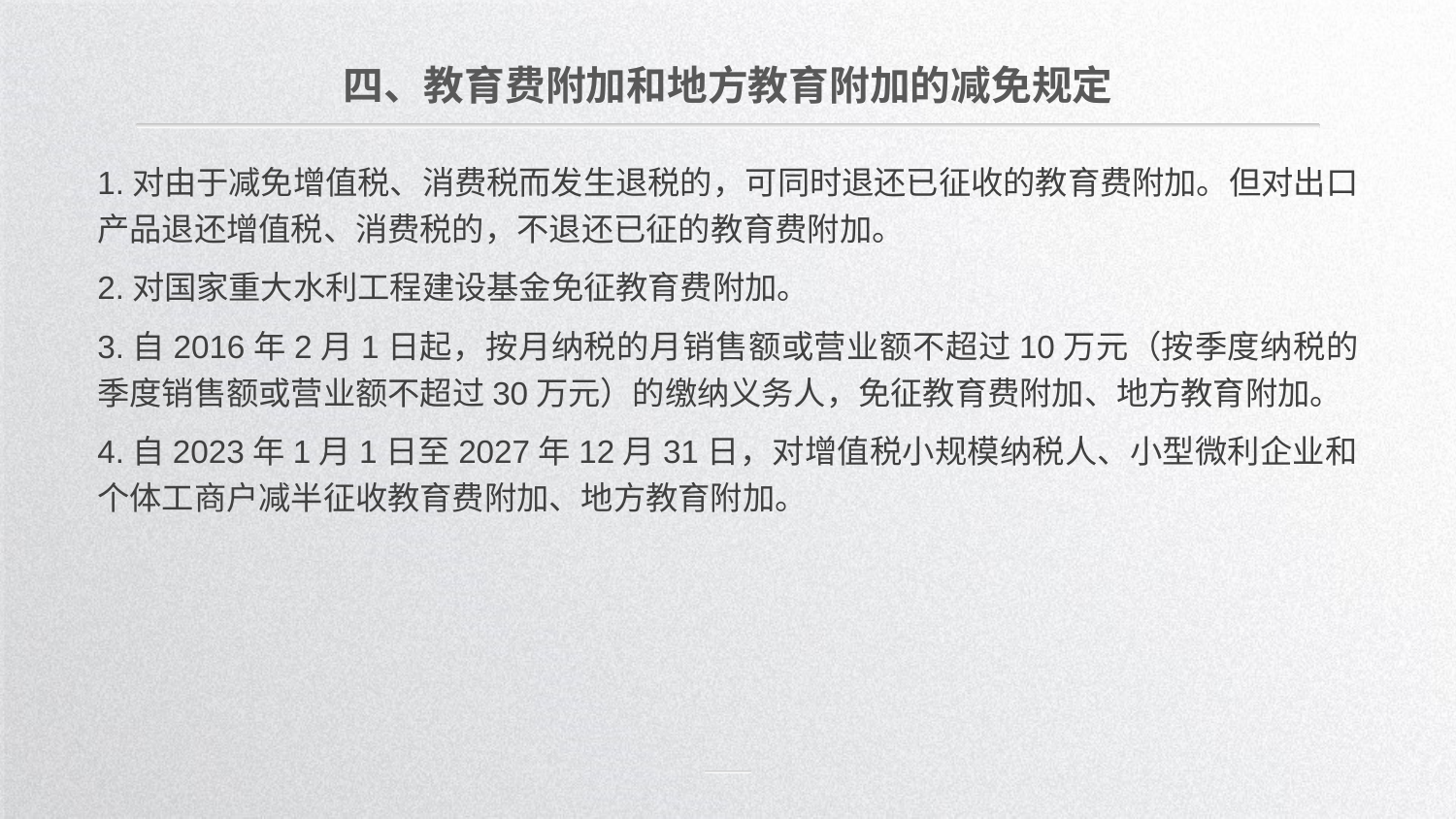

四、教育费附加和地方教育附加的减免规定
1.对由于减免增值税、消费税而发生退税的，可同时退还已征收的教育费附加。但对出口产品退还增值税、消费税的，不退还已征的教育费附加。
2.对国家重大水利工程建设基金免征教育费附加。
3.自2016年2月1日起，按月纳税的月销售额或营业额不超过10万元（按季度纳税的季度销售额或营业额不超过30万元）的缴纳义务人，免征教育费附加、地方教育附加。
4.自2023年1月1日至2027年12月31日，对增值税小规模纳税人、小型微利企业和个体工商户减半征收教育费附加、地方教育附加。